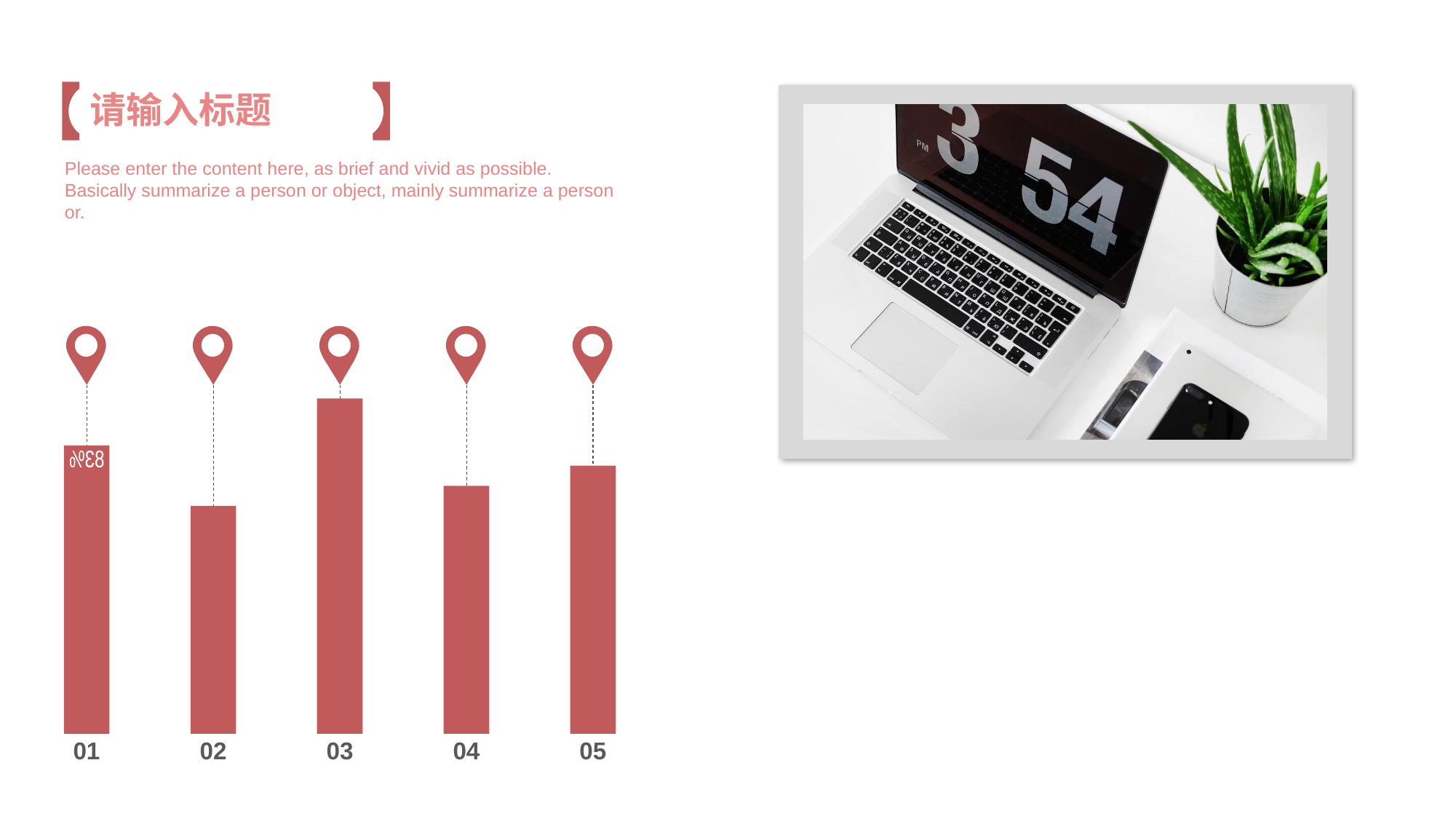

请输入标题

Please enter the content here, as brief and vivid as possible. Basically summarize a person or object, mainly summarize a person or.

83%

01
02
03
04
05